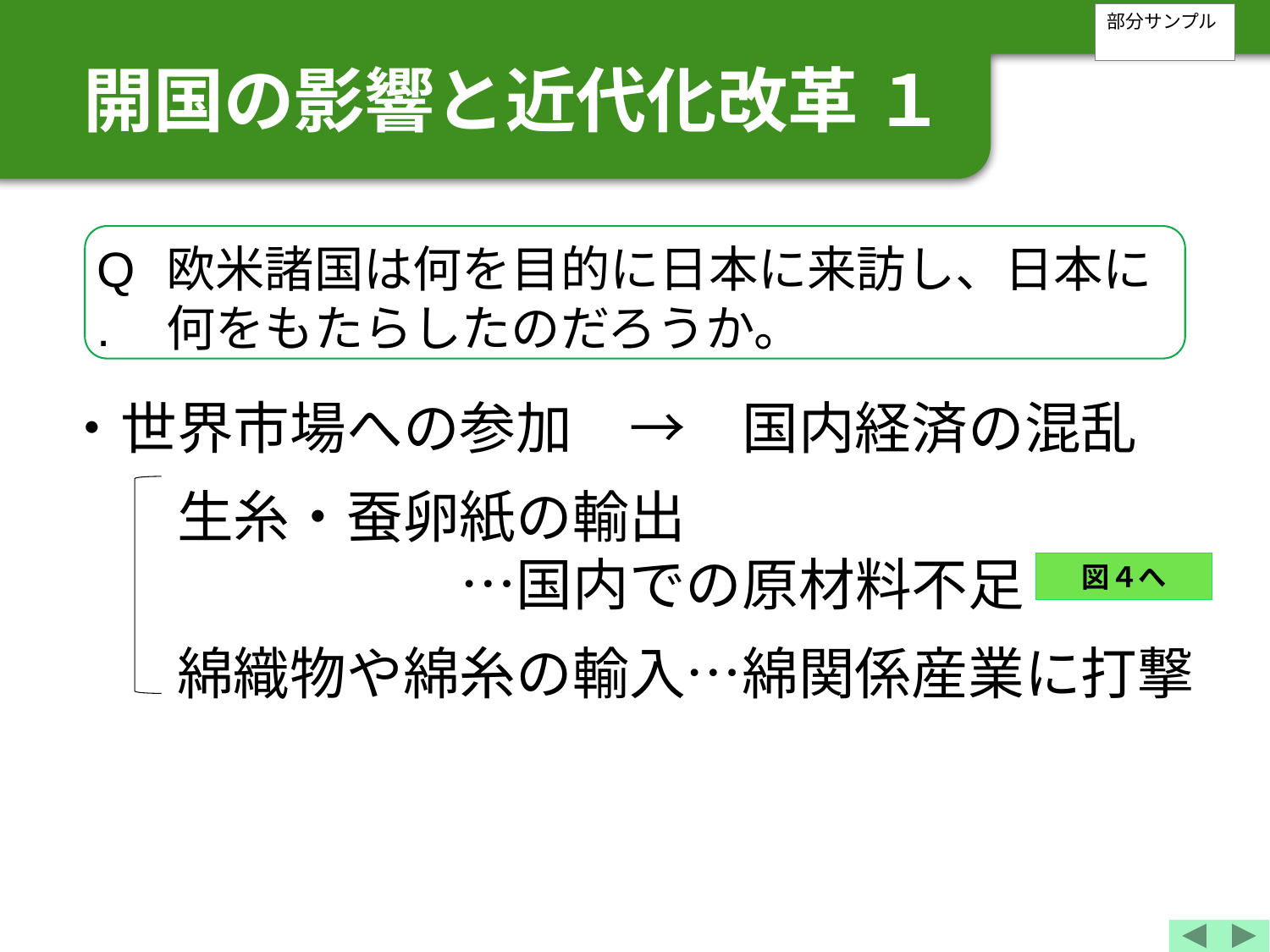

部分サンプル
　開国の影響と近代化改革 １

Q.
欧米諸国は何を目的に日本に来訪し、日本に何をもたらしたのだろうか。
・世界市場への参加　→　国内経済の混乱
　　生糸・蚕卵紙の輸出
　　　　　　　…国内での原材料不足
　　綿織物や綿糸の輸入…綿関係産業に打撃

図４へ